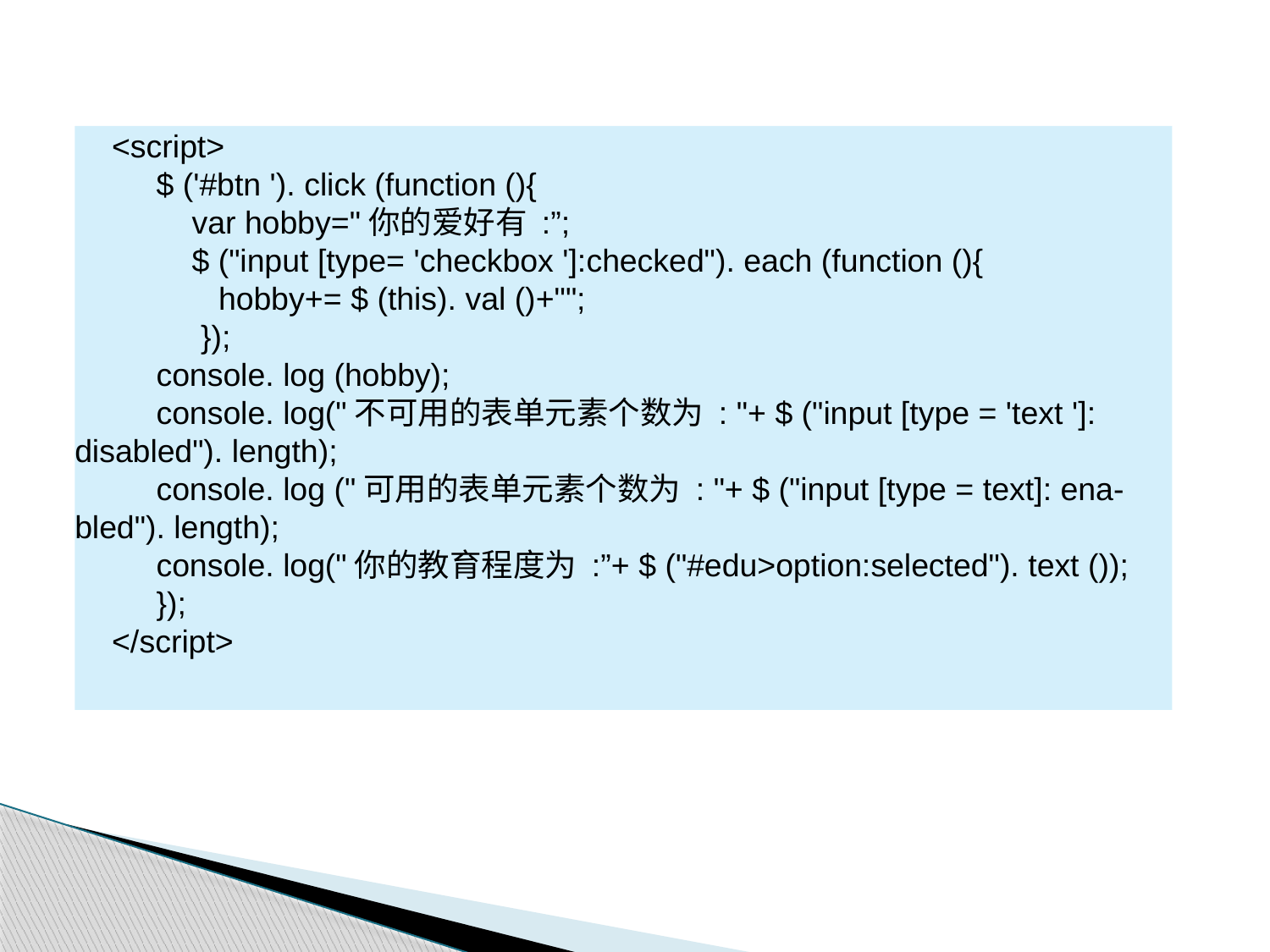

<script>
     $ ('#btn '). click (function (){
         var hobby="你的爱好有 :”;
         $ ("input [type= 'checkbox ']:checked"). each (function (){
            hobby+= $ (this). val ()+"";
          });
     console. log (hobby);
     console. log("不可用的表单元素个数为 : "+ $ ("input [type = 'text ']: disabled"). length);
     console. log ("可用的表单元素个数为 : "+ $ ("input [type = text]: ena- bled"). length);
     console. log("你的教育程度为 :”+ $ ("#edu>option:selected"). text ());
     });
</script>